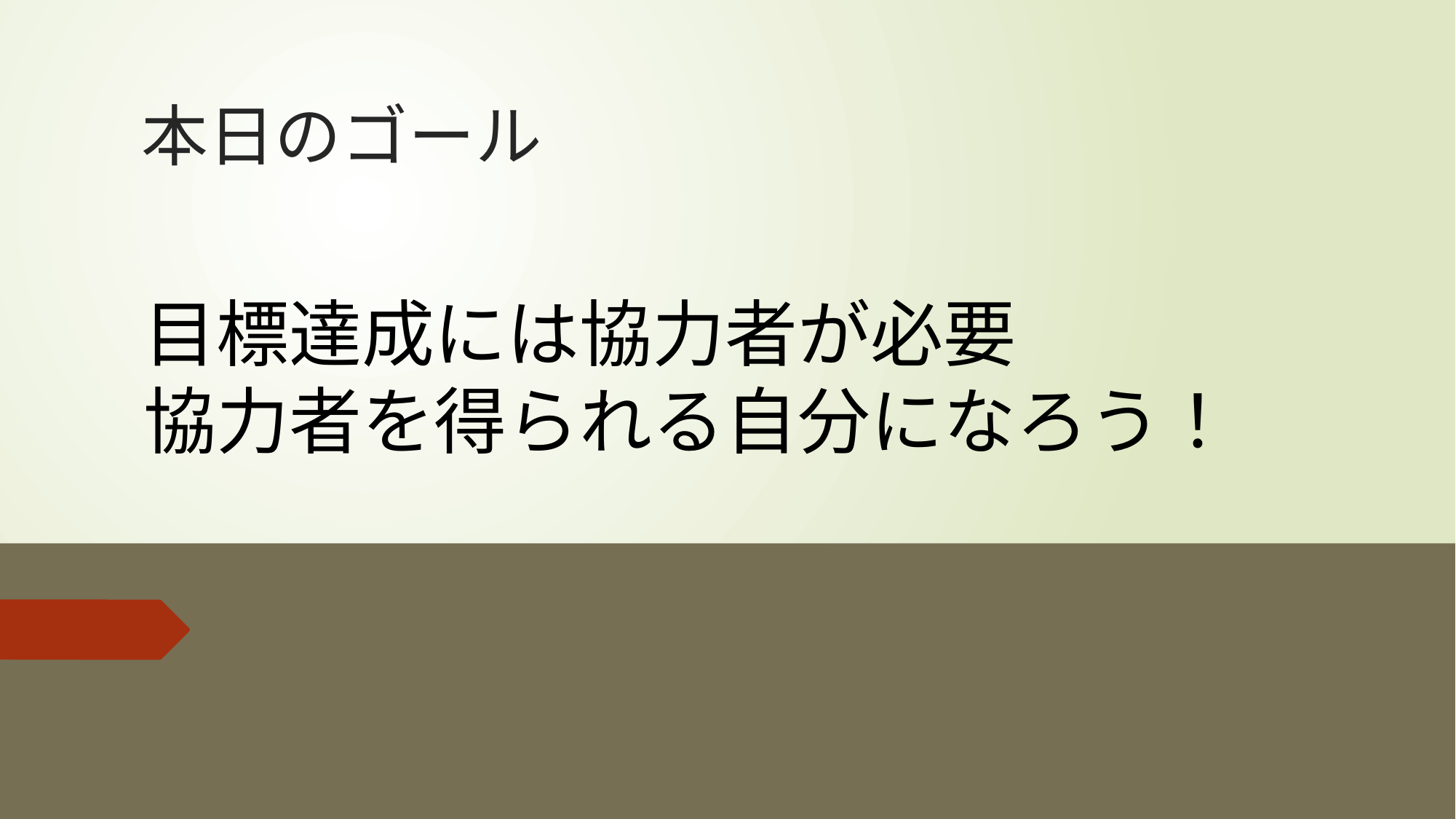

# 本日のゴール
目標達成には協力者が必要
協力者を得られる自分になろう！